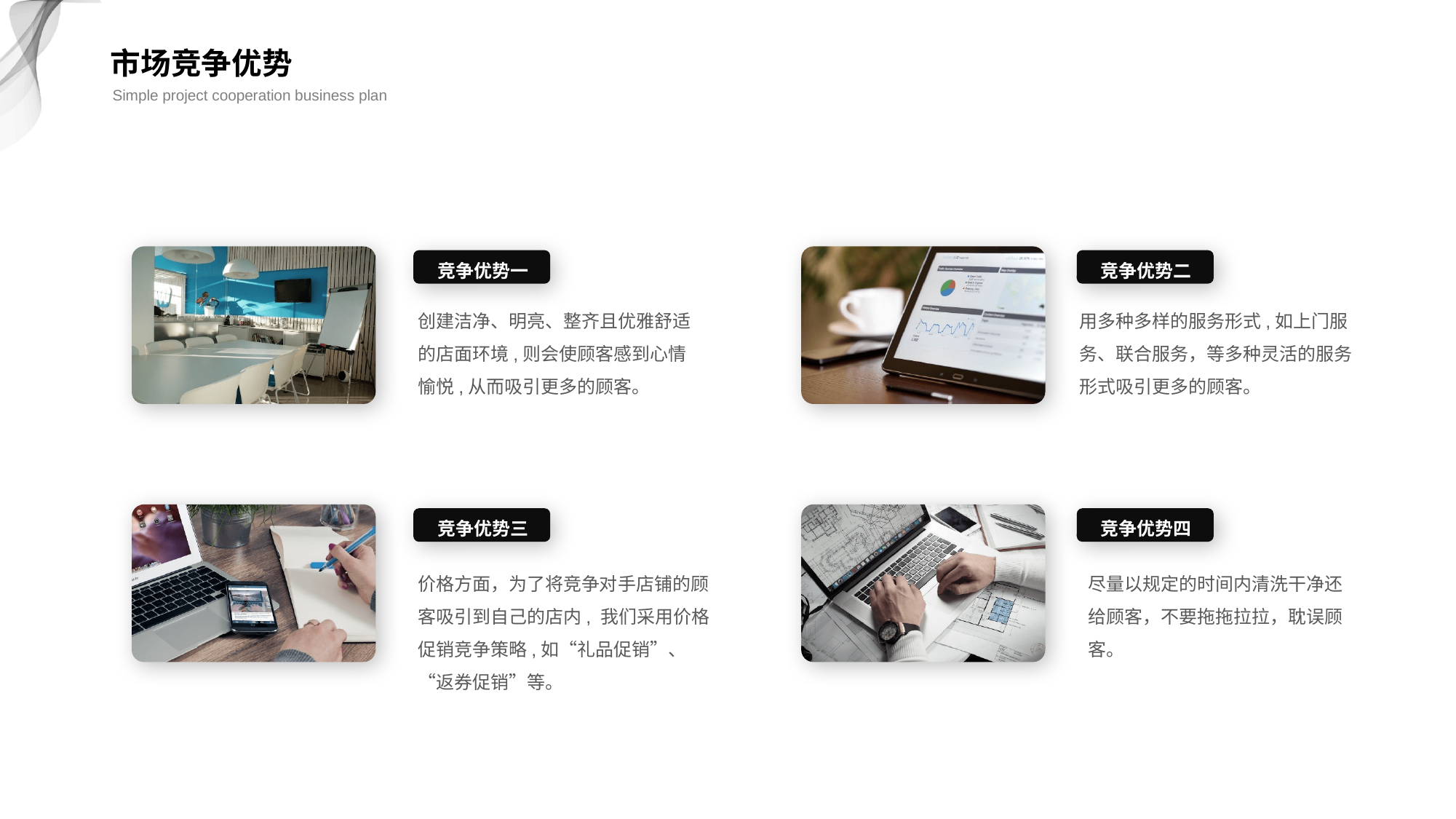

市场竞争优势
Simple project cooperation business plan

竞争优势一

竞争优势二

创建洁净、明亮、整齐且优雅舒适的店面环境,则会使顾客感到心情愉悦,从而吸引更多的顾客。
用多种多样的服务形式,如上门服务、联合服务，等多种灵活的服务形式吸引更多的顾客。

竞争优势三

竞争优势四

价格方面，为了将竞争对手店铺的顾客吸引到自己的店内, 我们采用价格促销竞争策略,如“礼品促销”、“返券促销”等。
尽量以规定的时间内清洗干净还给顾客，不要拖拖拉拉，耽误顾客。